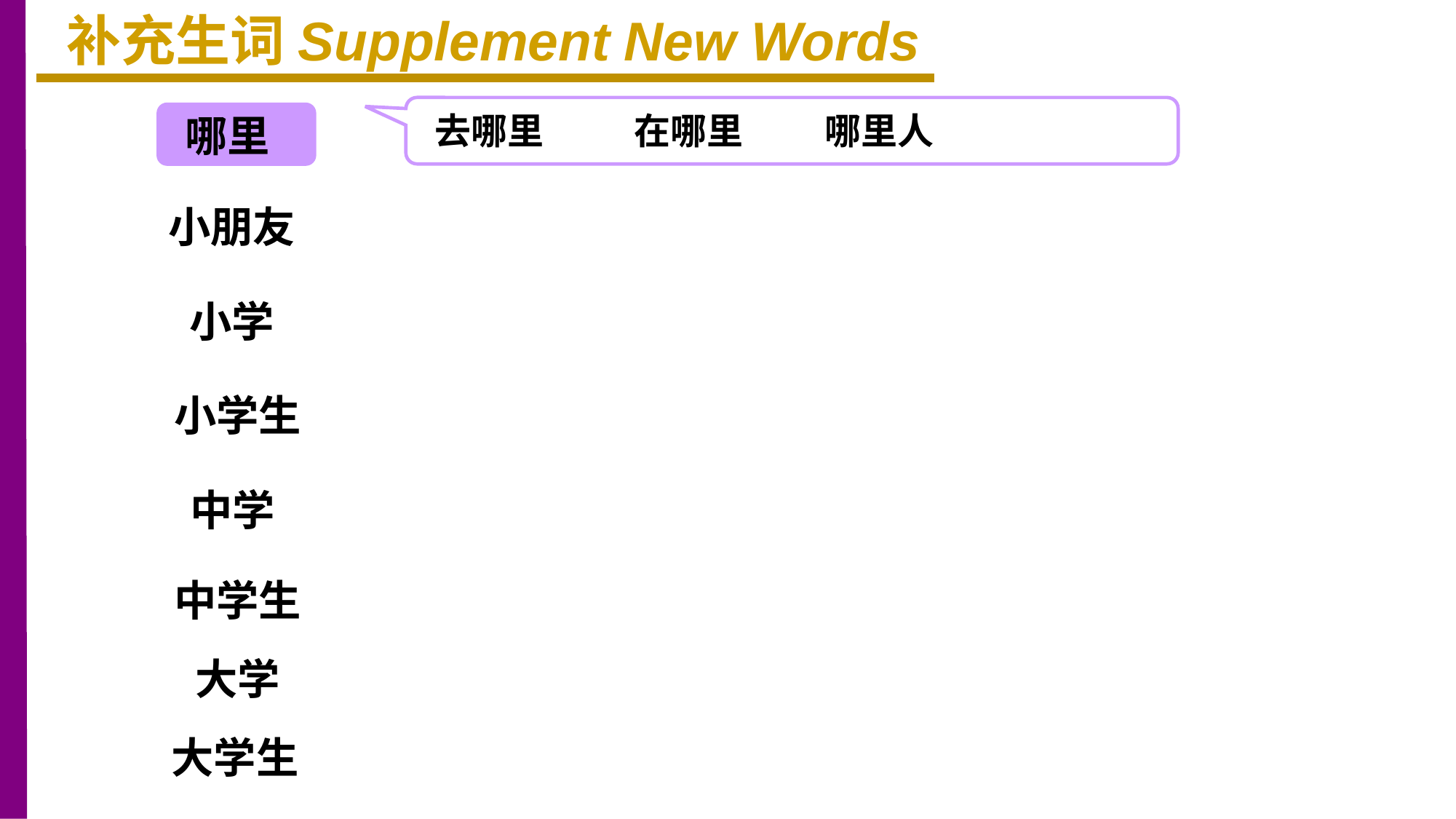

补充生词Supplement New Words

去哪里           在哪里          哪里人
哪里
小朋友
小学
小学生
中学
中学生
大学
大学生